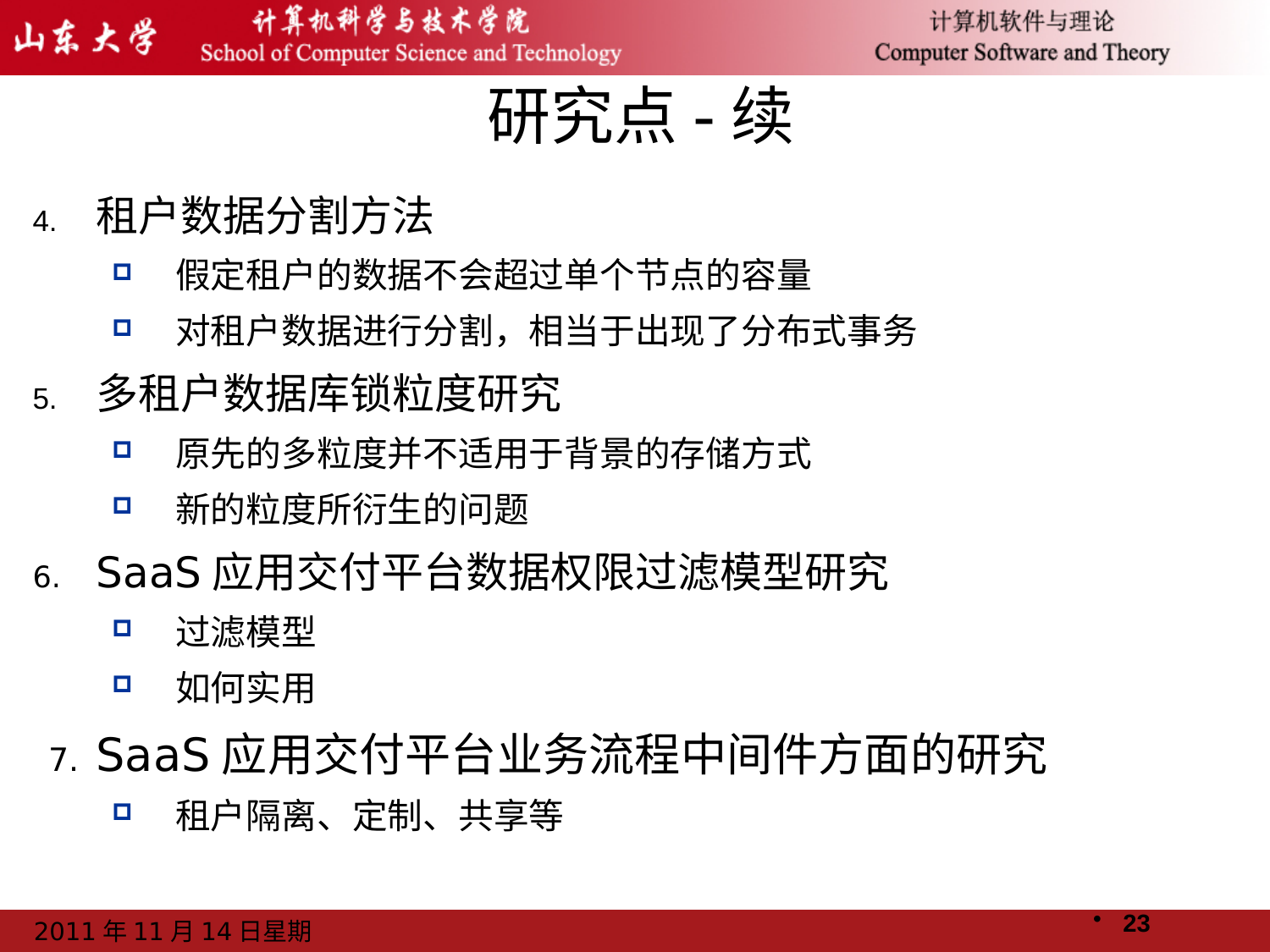

# 研究点-续
租户数据分割方法
假定租户的数据不会超过单个节点的容量
对租户数据进行分割，相当于出现了分布式事务
多租户数据库锁粒度研究
原先的多粒度并不适用于背景的存储方式
新的粒度所衍生的问题
SaaS应用交付平台数据权限过滤模型研究
过滤模型
如何实用
SaaS应用交付平台业务流程中间件方面的研究
租户隔离、定制、共享等

23
2011年11月14日星期一